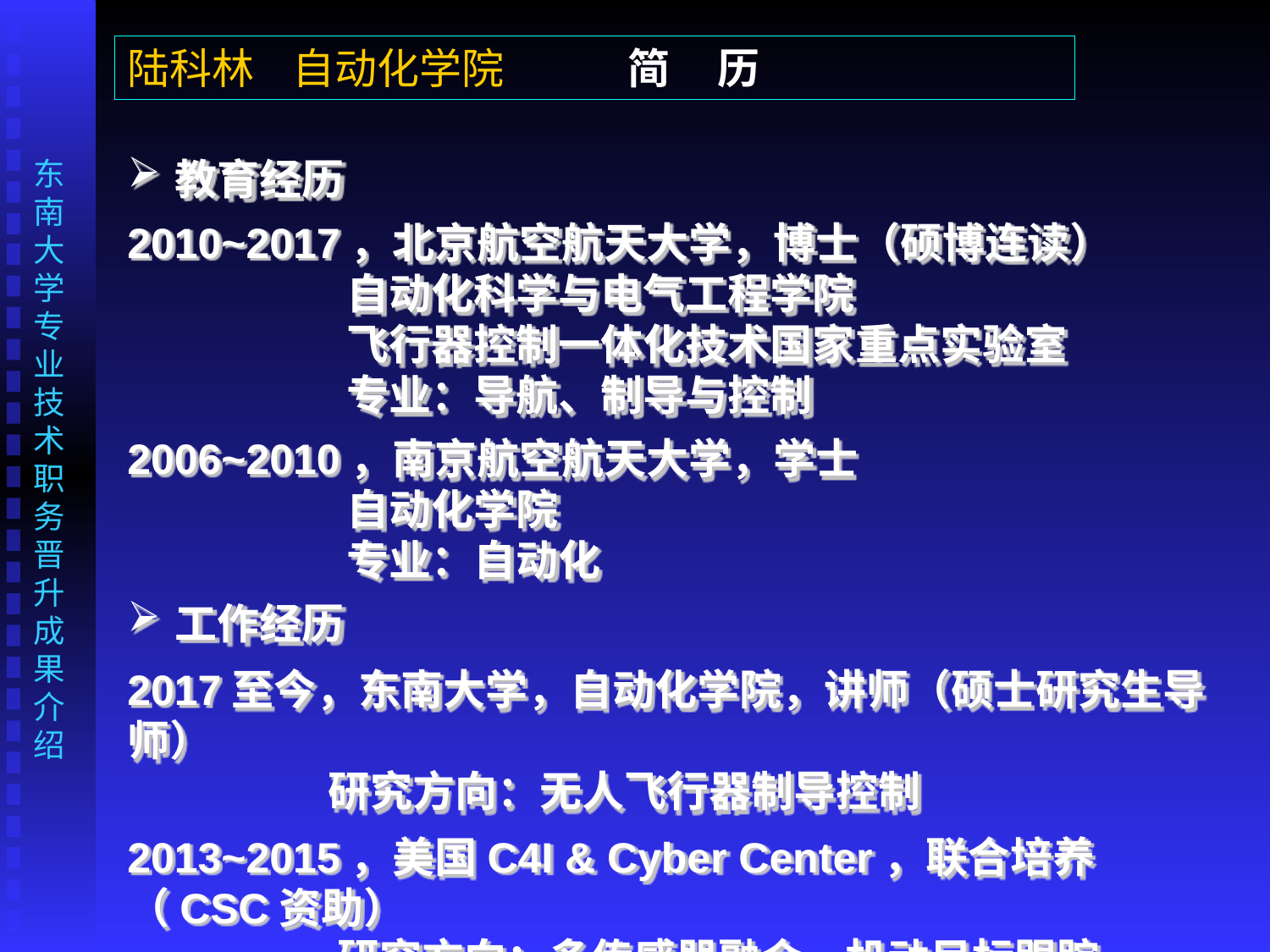

陆科林    自动化学院             简     历
教育经历
2010~2017，北京航空航天大学，博士（硕博连读）
                      自动化科学与电气工程学院
                      飞行器控制一体化技术国家重点实验室
                      专业：导航、制导与控制
2006~2010，南京航空航天大学，学士
                      自动化学院
                      专业：自动化
工作经历
2017至今，东南大学，自动化学院，讲师（硕士研究生导师）
                    研究方向：无人飞行器制导控制
2013~2015，美国C4I & Cyber Center，联合培养（CSC资助）
                     研究方向：多传感器融合、机动目标跟踪